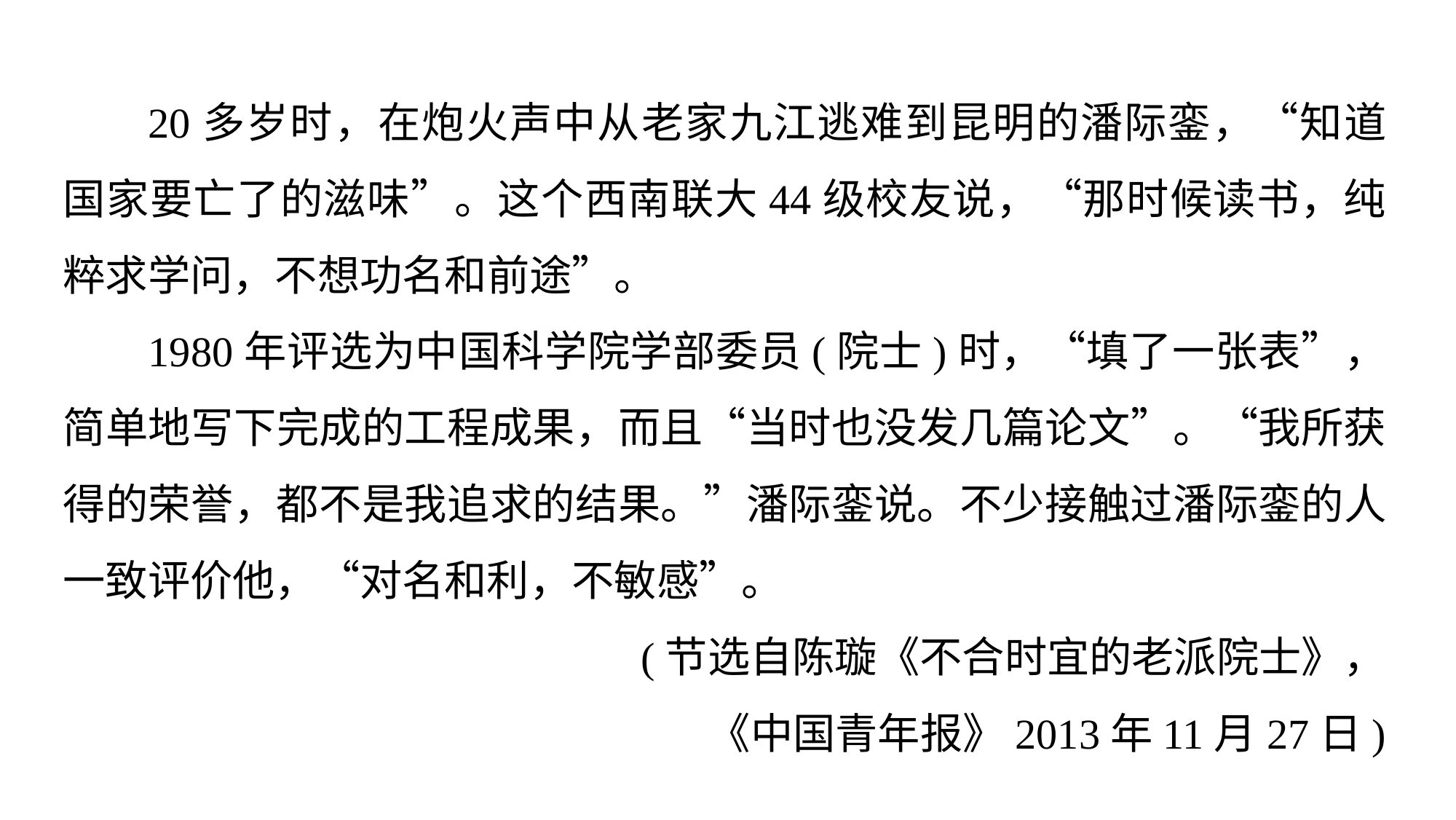

20多岁时，在炮火声中从老家九江逃难到昆明的潘际銮，“知道国家要亡了的滋味”。这个西南联大44级校友说，“那时候读书，纯粹求学问，不想功名和前途”。
1980年评选为中国科学院学部委员(院士)时，“填了一张表”，简单地写下完成的工程成果，而且“当时也没发几篇论文”。“我所获得的荣誉，都不是我追求的结果。”潘际銮说。不少接触过潘际銮的人一致评价他，“对名和利，不敏感”。
(节选自陈璇《不合时宜的老派院士》，
《中国青年报》2013年11月27日)